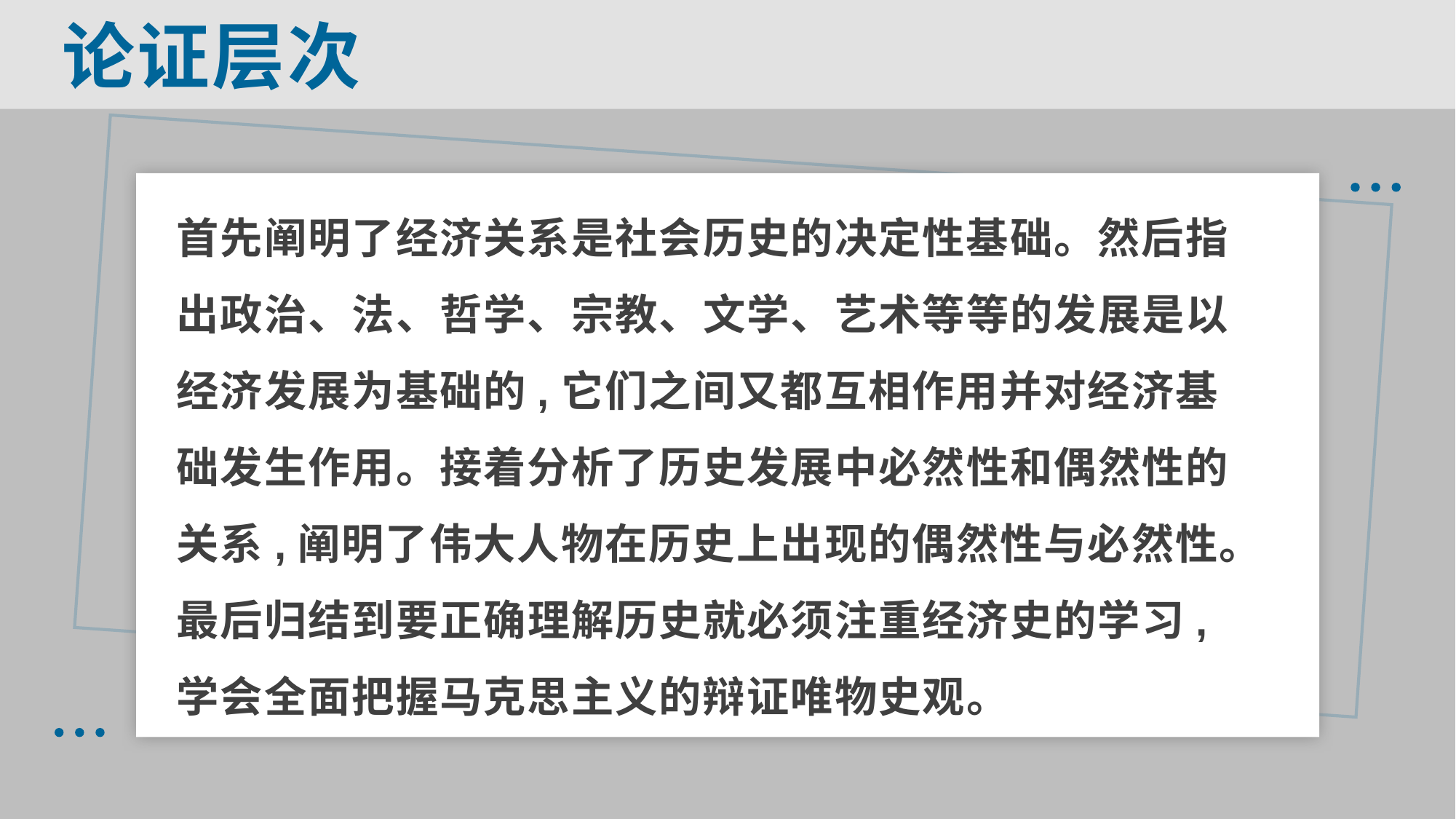

论证层次

首先阐明了经济关系是社会历史的决定性基础。然后指出政治、法、哲学、宗教、文学、艺术等等的发展是以经济发展为基础的,它们之间又都互相作用并对经济基础发生作用。接着分析了历史发展中必然性和偶然性的关系,阐明了伟大人物在历史上出现的偶然性与必然性。最后归结到要正确理解历史就必须注重经济史的学习,学会全面把握马克思主义的辩证唯物史观。